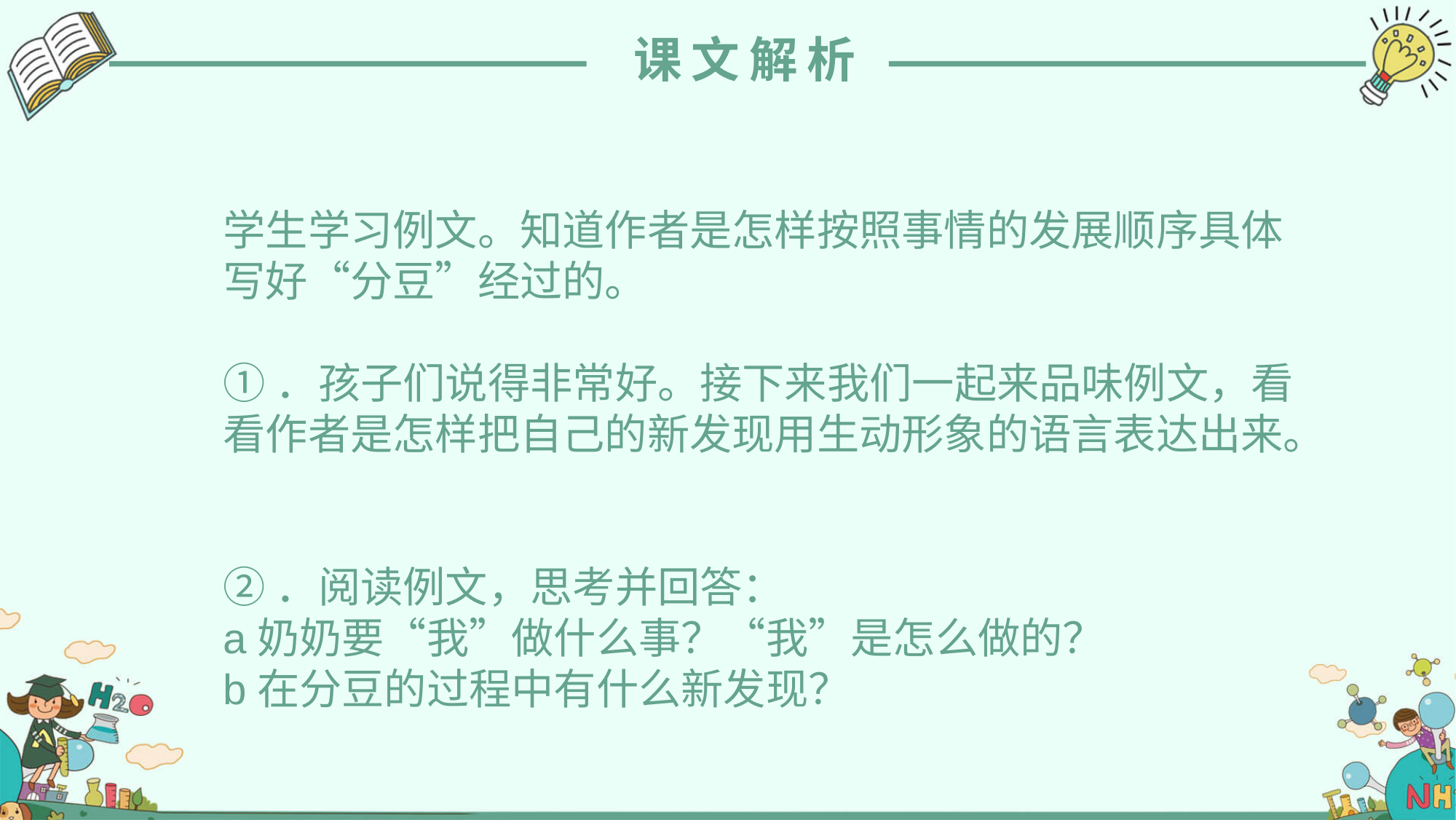

课文解析

学生学习例文。知道作者是怎样按照事情的发展顺序具体写好“分豆”经过的。
①．孩子们说得非常好。接下来我们一起来品味例文，看看作者是怎样把自己的新发现用生动形象的语言表达出来。
②．阅读例文，思考并回答：
a奶奶要“我”做什么事？“我”是怎么做的？
b在分豆的过程中有什么新发现？